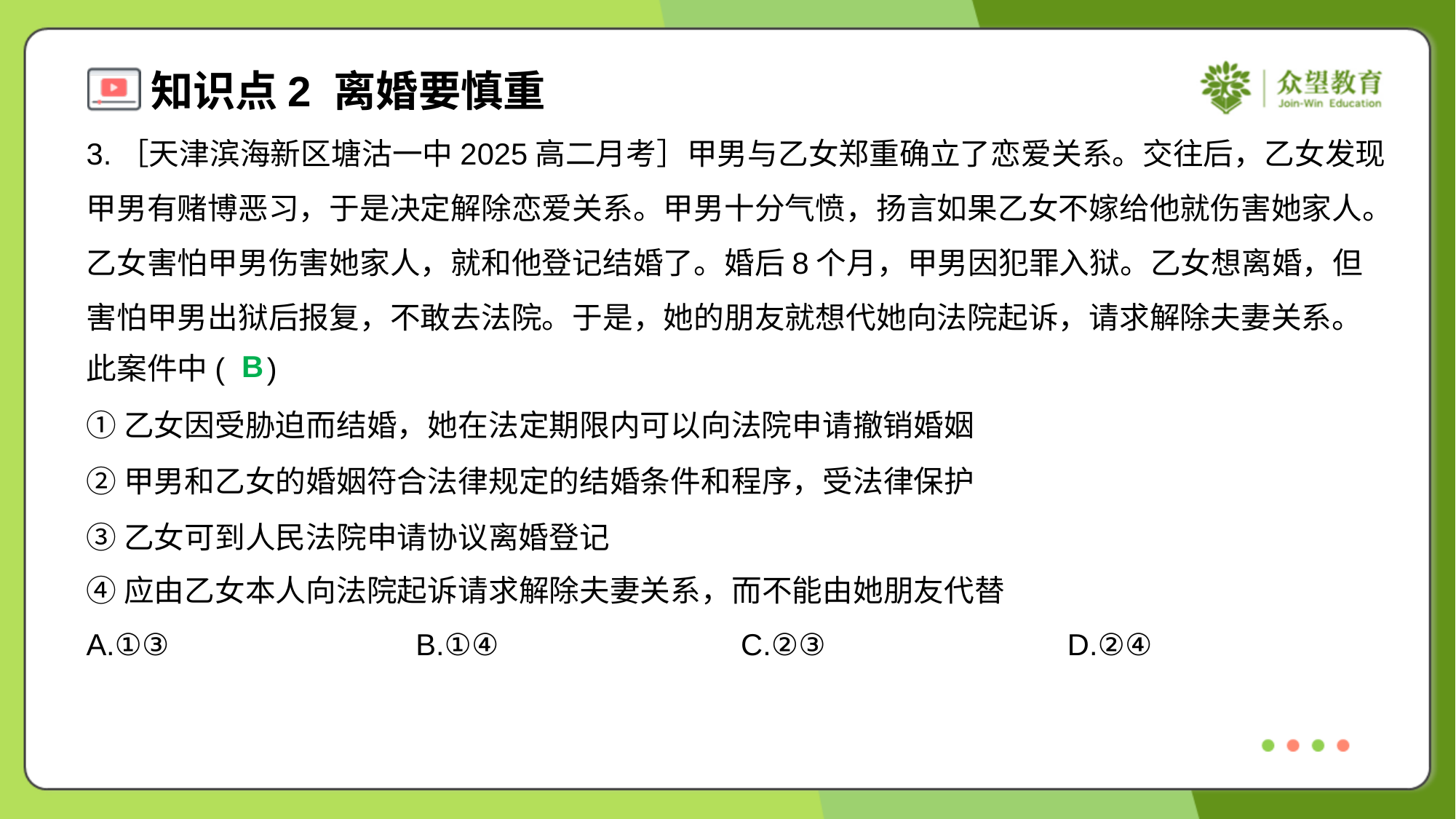

3.［天津滨海新区塘沽一中2025高二月考］甲男与乙女郑重确立了恋爱关系。交往后，乙女发现
甲男有赌博恶习，于是决定解除恋爱关系。甲男十分气愤，扬言如果乙女不嫁给他就伤害她家人。
乙女害怕甲男伤害她家人，就和他登记结婚了。婚后8个月，甲男因犯罪入狱。乙女想离婚，但
害怕甲男出狱后报复，不敢去法院。于是，她的朋友就想代她向法院起诉，请求解除夫妻关系。
此案件中(     )
B
①乙女因受胁迫而结婚，她在法定期限内可以向法院申请撤销婚姻
②甲男和乙女的婚姻符合法律规定的结婚条件和程序，受法律保护
③乙女可到人民法院申请协议离婚登记
④应由乙女本人向法院起诉请求解除夫妻关系，而不能由她朋友代替
A.①③	B.①④	C.②③	D.②④